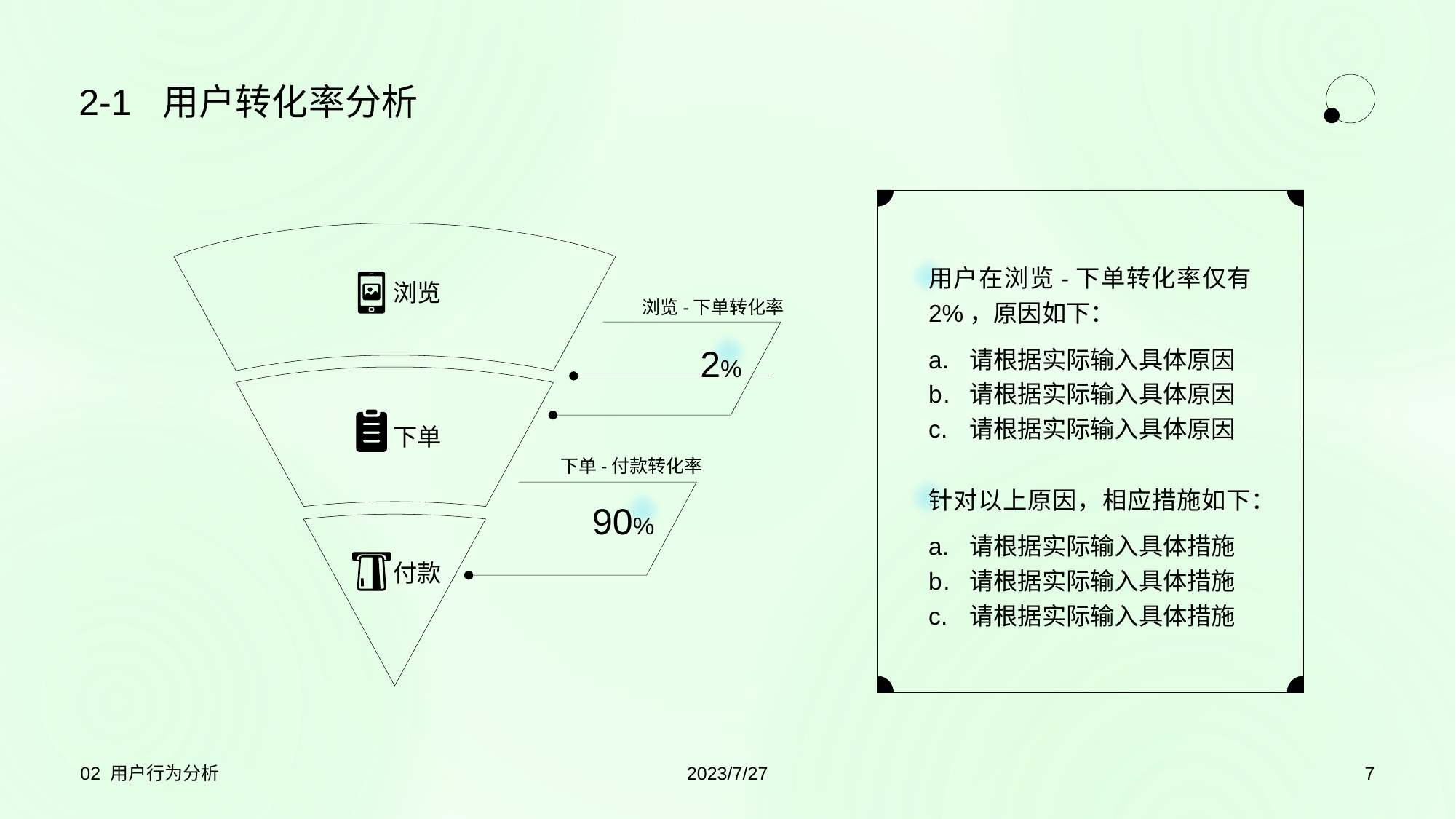

2-1
# 用户转化率分析

用户在浏览-下单转化率仅有 2%，原因如下：
请根据实际输入具体原因
请根据实际输入具体原因
请根据实际输入具体原因

针对以上原因，相应措施如下：
请根据实际输入具体措施
请根据实际输入具体措施
请根据实际输入具体措施

浏览
浏览-下单转化率

2%

下单
下单-付款转化率

90%

付款

02 用户行为分析
2023/7/27
7